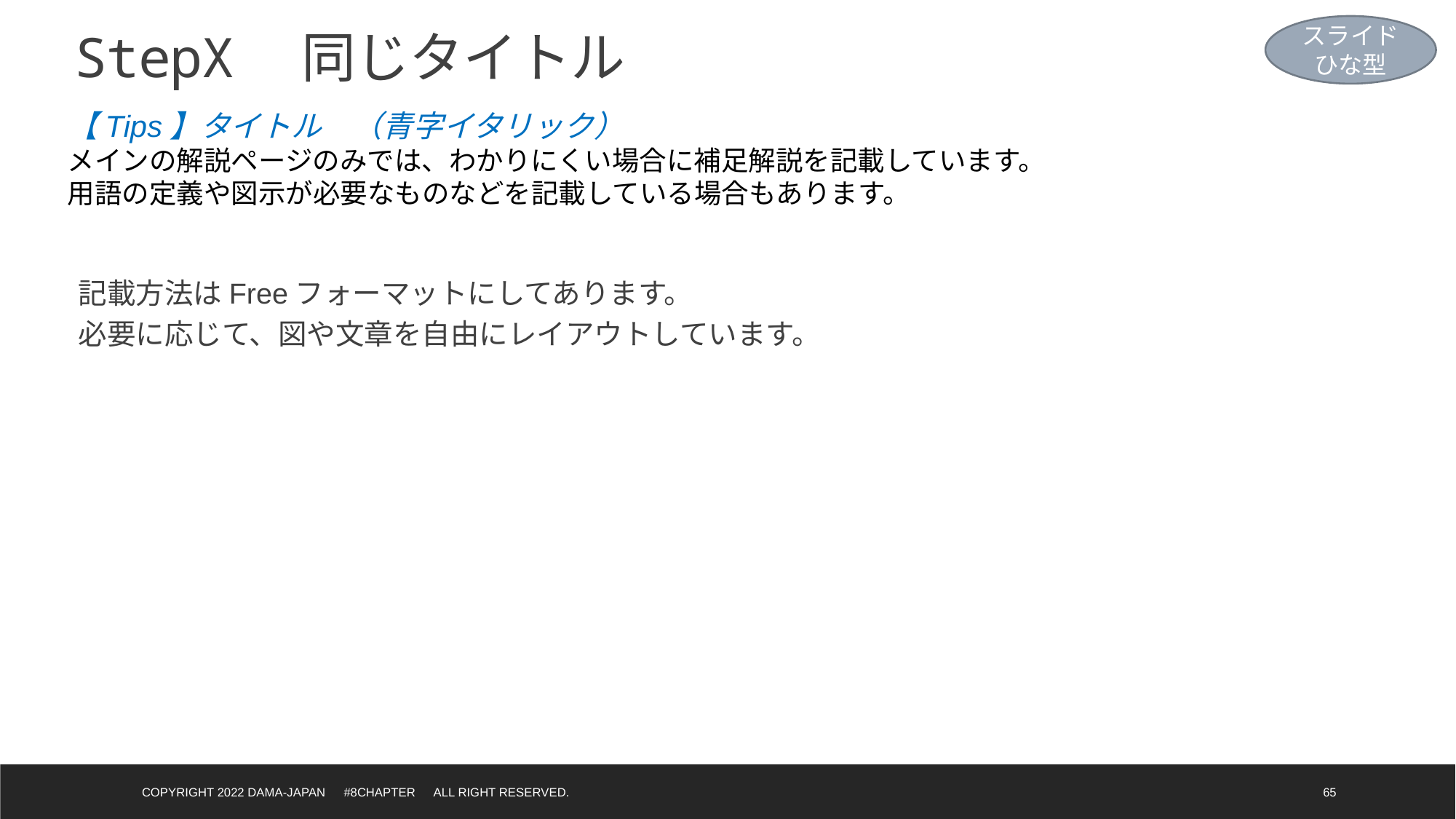

スライド
ひな型
StepX　同じタイトル
【Tips】タイトル　（青字イタリック）
メインの解説ページのみでは、わかりにくい場合に補足解説を記載しています。
用語の定義や図示が必要なものなどを記載している場合もあります。
記載方法はFreeフォーマットにしてあります。
必要に応じて、図や文章を自由にレイアウトしています。

Copyright 2022 DAMA-JAPAN　#8chapter　All right reserved.
65